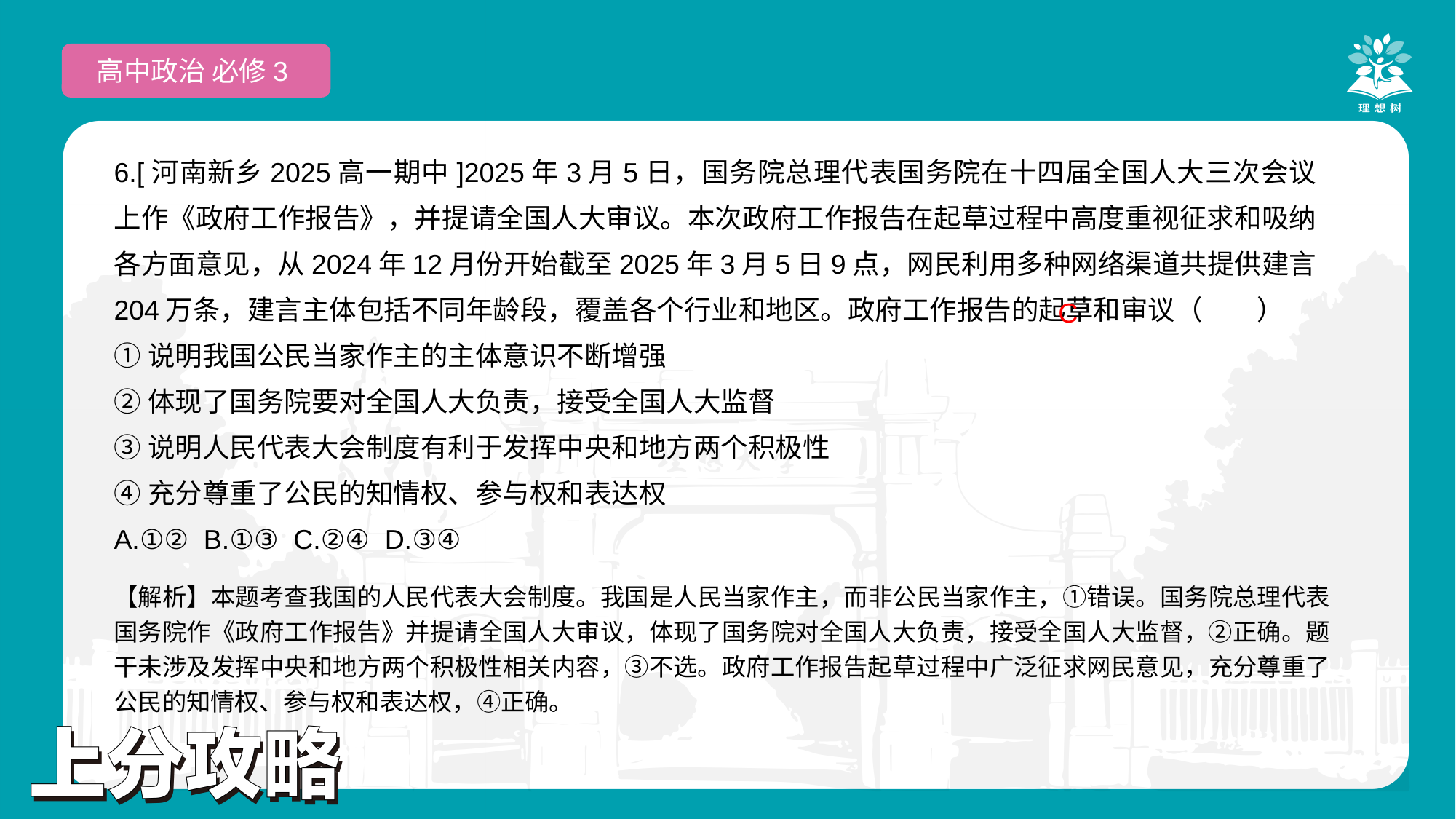

高中政治 必修3
6.[河南新乡2025高一期中]2025年3月5日，国务院总理代表国务院在十四届全国人大三次会议上作《政府工作报告》，并提请全国人大审议。本次政府工作报告在起草过程中高度重视征求和吸纳各方面意见，从2024年12月份开始截至2025年3月5日9点，网民利用多种网络渠道共提供建言204万条，建言主体包括不同年龄段，覆盖各个行业和地区。政府工作报告的起草和审议（　　）
①说明我国公民当家作主的主体意识不断增强
②体现了国务院要对全国人大负责，接受全国人大监督
③说明人民代表大会制度有利于发挥中央和地方两个积极性
④充分尊重了公民的知情权、参与权和表达权
A.①②  B.①③  C.②④  D.③④
C
【解析】本题考查我国的人民代表大会制度。我国是人民当家作主，而非公民当家作主，①错误。国务院总理代表国务院作《政府工作报告》并提请全国人大审议，体现了国务院对全国人大负责，接受全国人大监督，②正确。题干未涉及发挥中央和地方两个积极性相关内容，③不选。政府工作报告起草过程中广泛征求网民意见，充分尊重了公民的知情权、参与权和表达权，④正确。